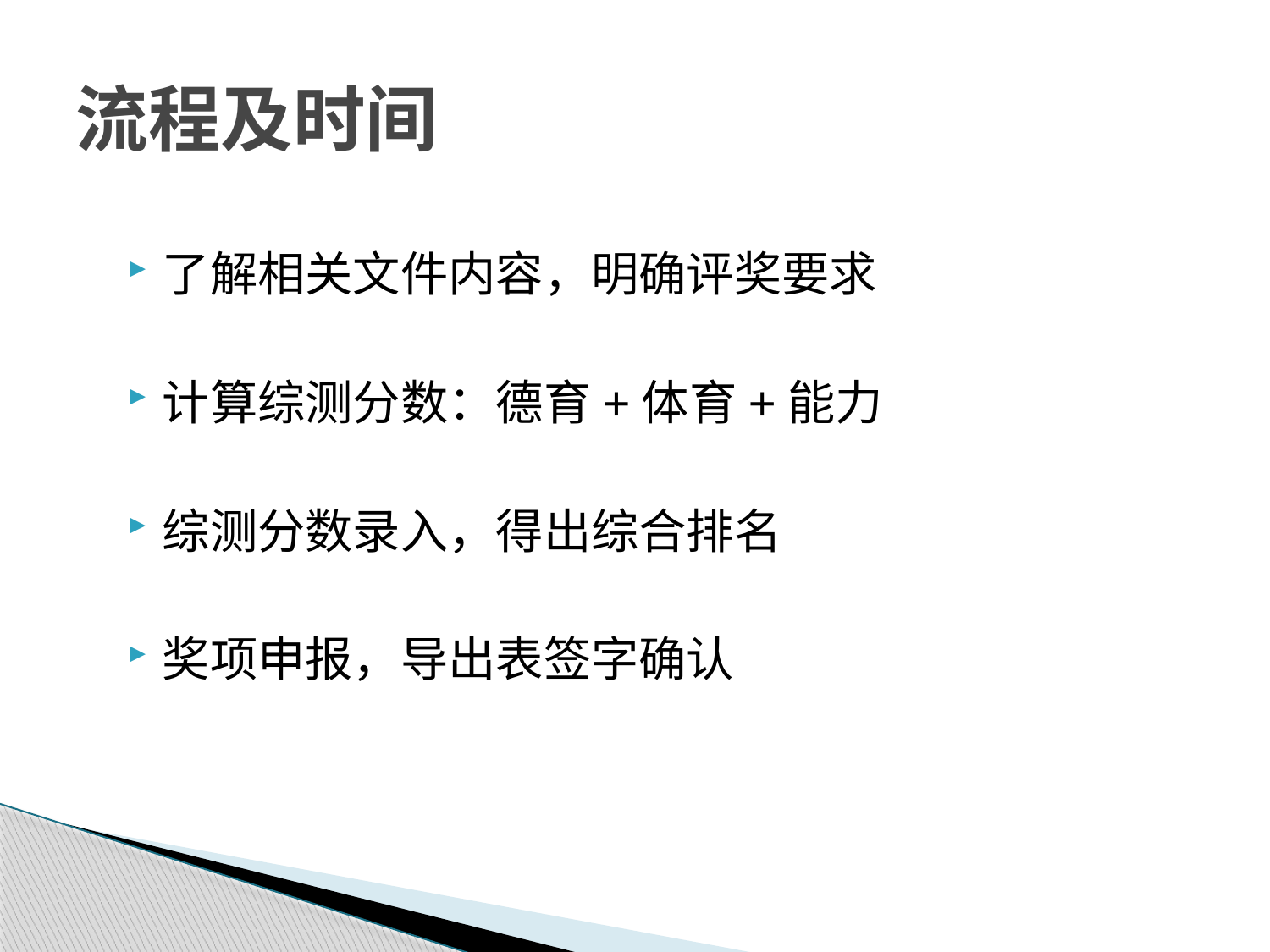

# 流程及时间
了解相关文件内容，明确评奖要求

计算综测分数：德育+体育+能力

综测分数录入，得出综合排名

奖项申报，导出表签字确认